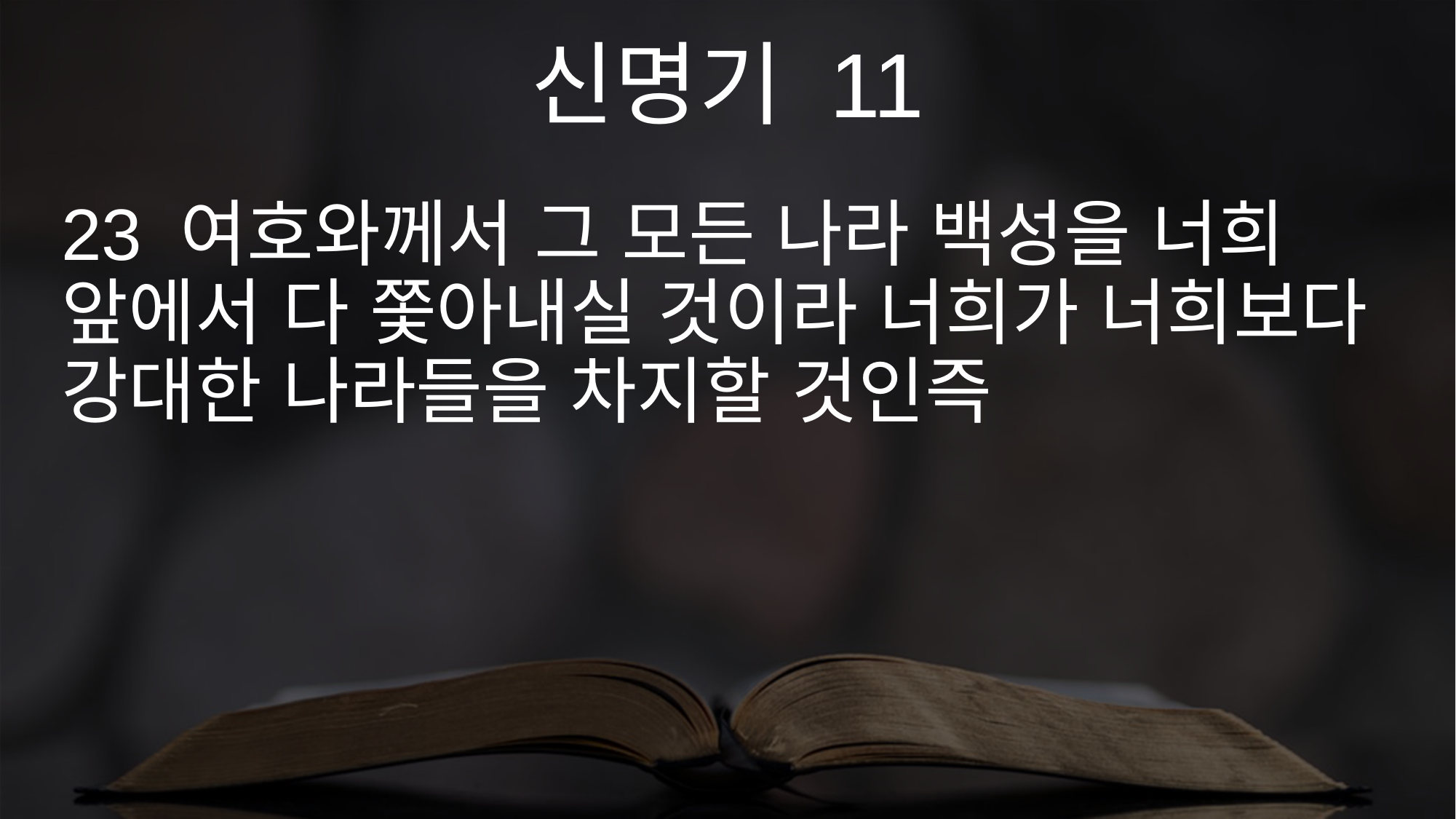

신명기 11
23 여호와께서 그 모든 나라 백성을 너희 앞에서 다 쫓아내실 것이라 너희가 너희보다 강대한 나라들을 차지할 것인즉